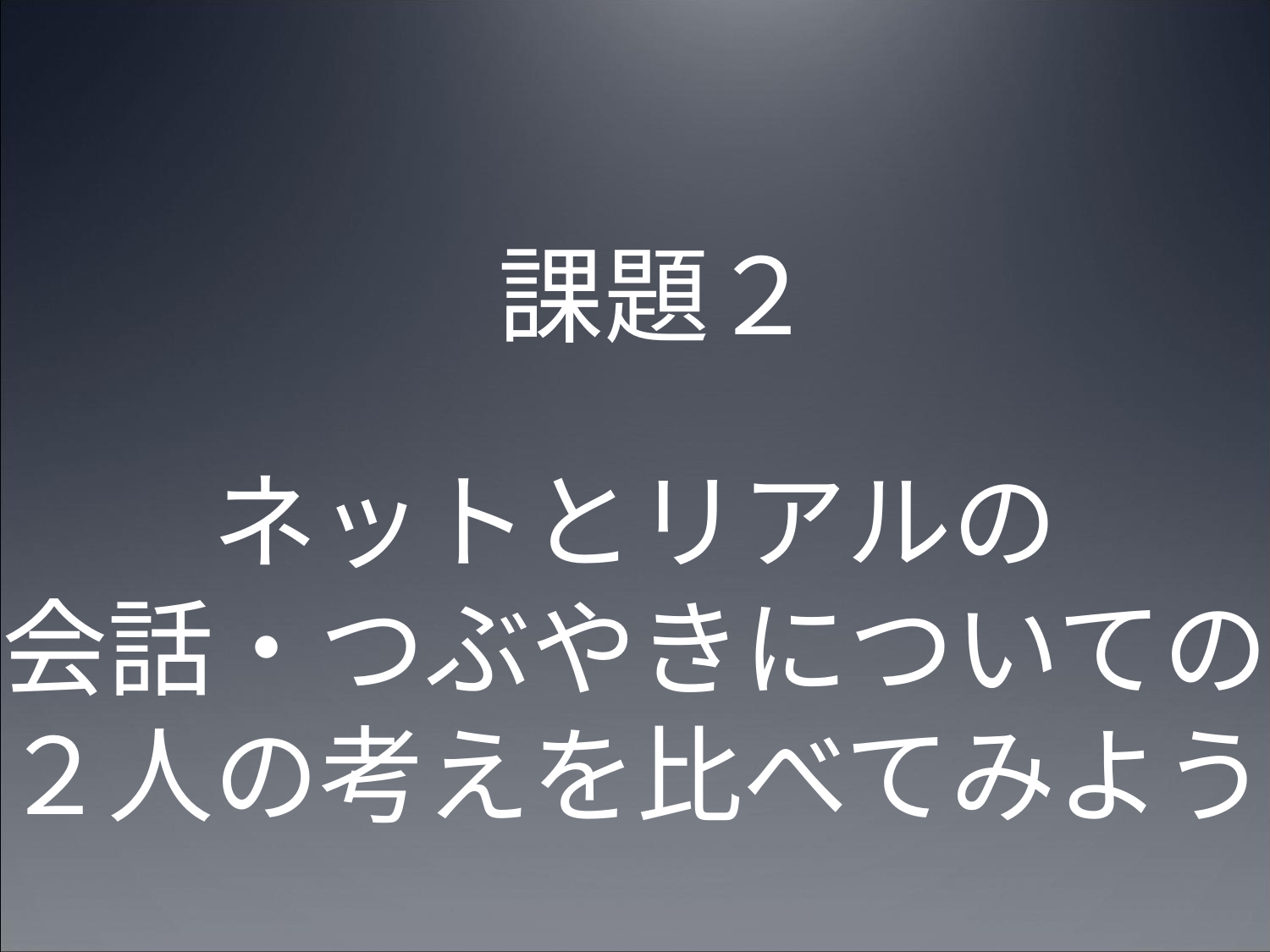

課題２
ネットとリアルの
会話・つぶやきについての
２人の考えを比べてみよう